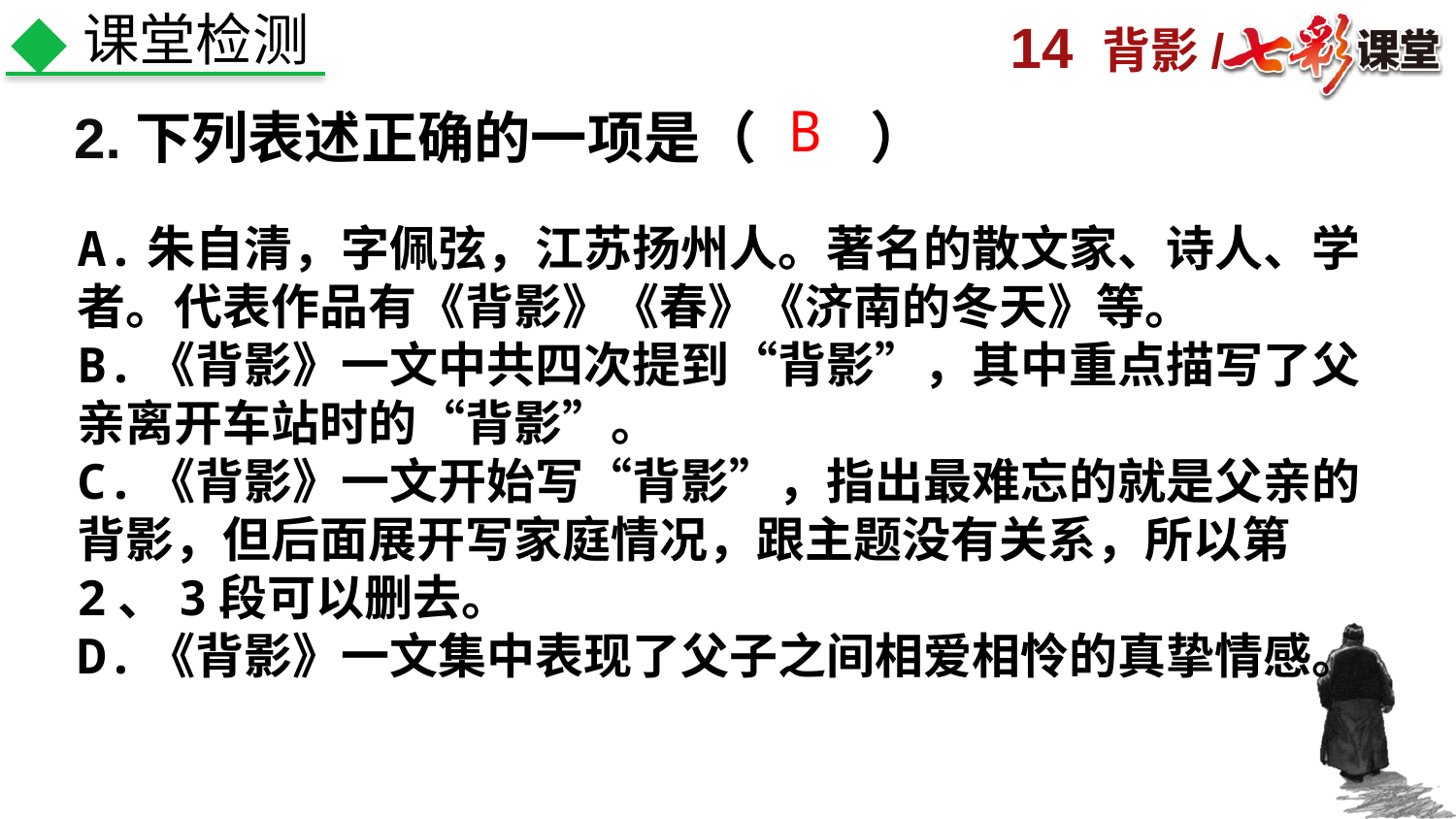

课堂检测

B
 2.下列表述正确的一项是（　　）
A.朱自清，字佩弦，江苏扬州人。著名的散文家、诗人、学者。代表作品有《背影》《春》《济南的冬天》等。
B.《背影》一文中共四次提到“背影”，其中重点描写了父亲离开车站时的“背影”。
C.《背影》一文开始写“背影”，指出最难忘的就是父亲的背影，但后面展开写家庭情况，跟主题没有关系，所以第2、3段可以删去。
D.《背影》一文集中表现了父子之间相爱相怜的真挚情感。